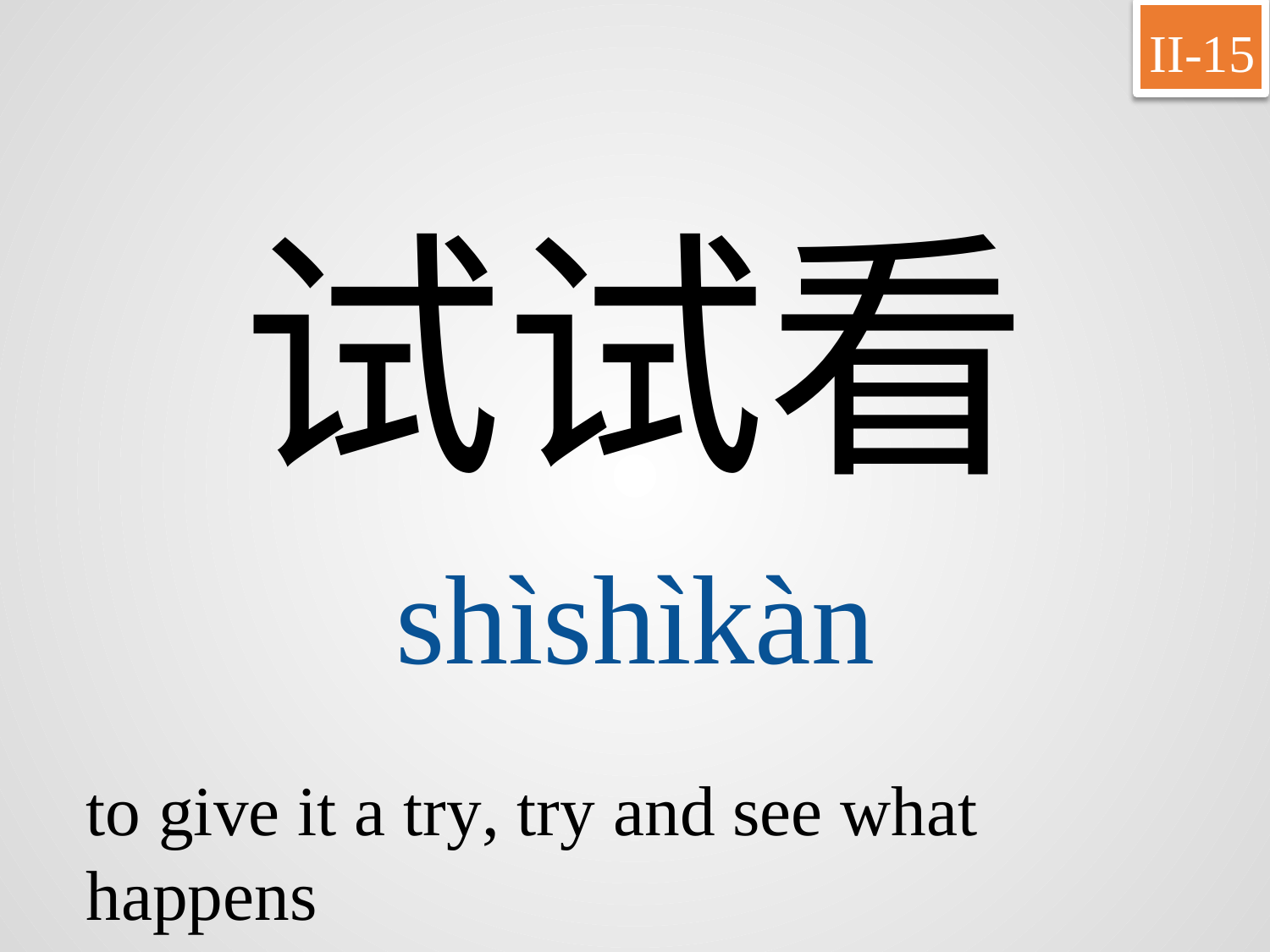

II-15

试试看
shìshìkàn
to give it a try, try and see what happens